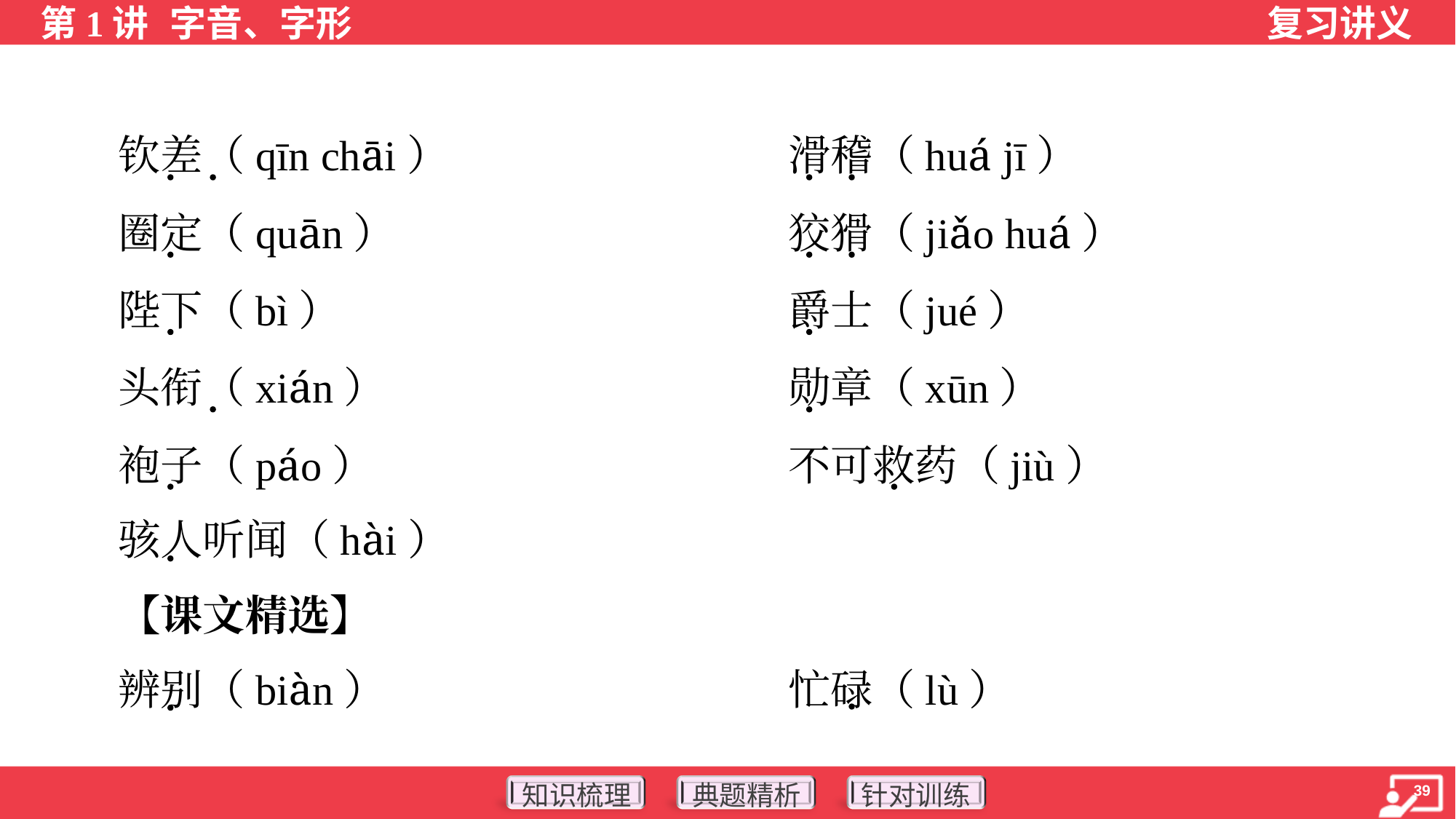

钦差（qīn chāi）	滑稽（huá jī）
    圈定（quān）	狡猾（jiǎo huá）
    陛下（bì）	爵士（jué）
    头衔（xián）	勋章（xūn）
    袍子（páo）	不可救药（jiù）
    骇人听闻（hài）

    【课文精选】
    辨别（biàn）	忙碌（lù）